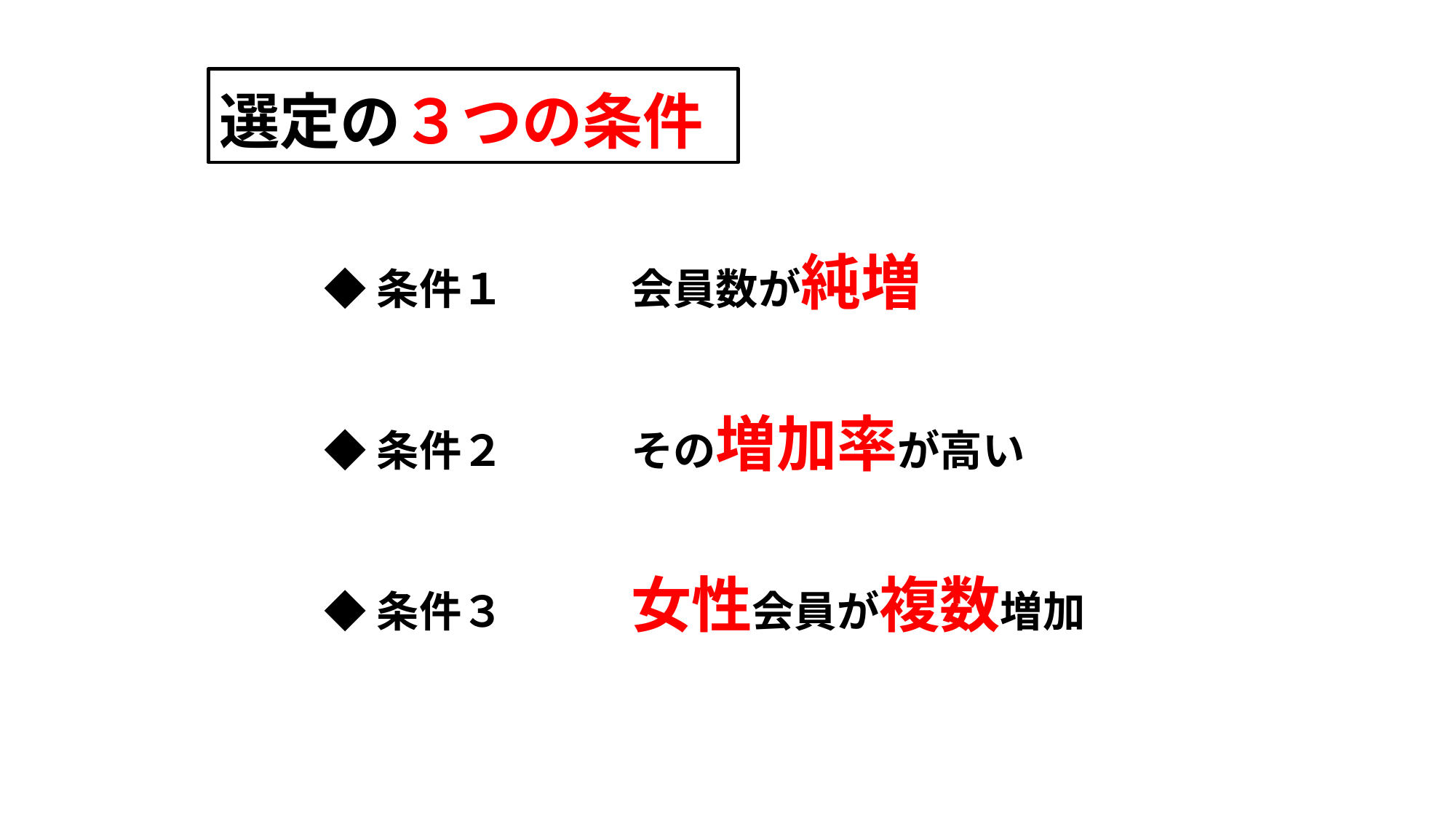

# 選定の３つの条件
◆条件１　　　会員数が純増

◆条件２　　　その増加率が高い

◆条件３　　　女性会員が複数増加